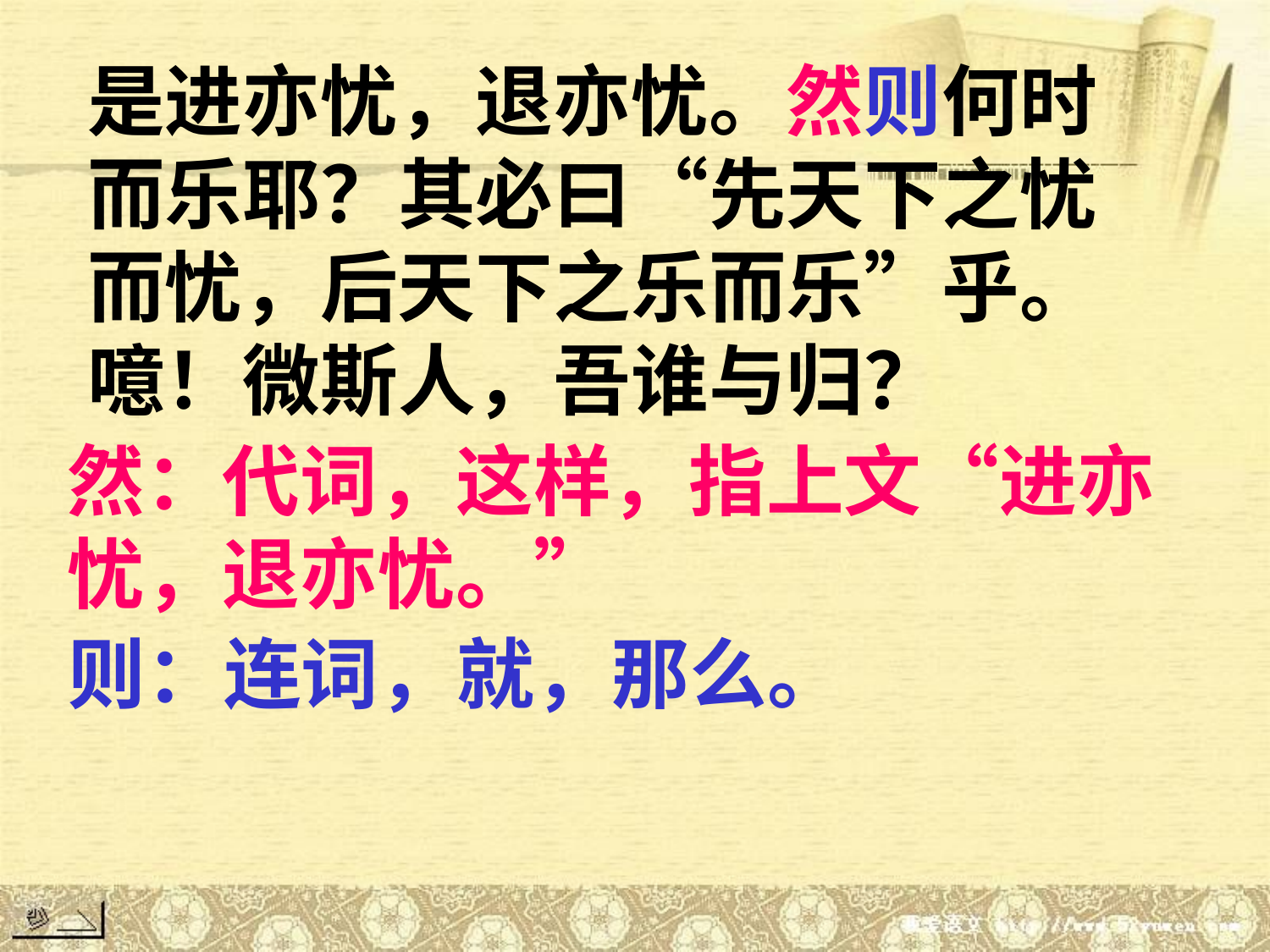

是进亦忧，退亦忧。然则何时而乐耶？其必曰“先天下之忧而忧，后天下之乐而乐”乎。噫！微斯人，吾谁与归？
然：代词，这样，指上文“进亦忧，退亦忧。”
则：连词，就，那么。